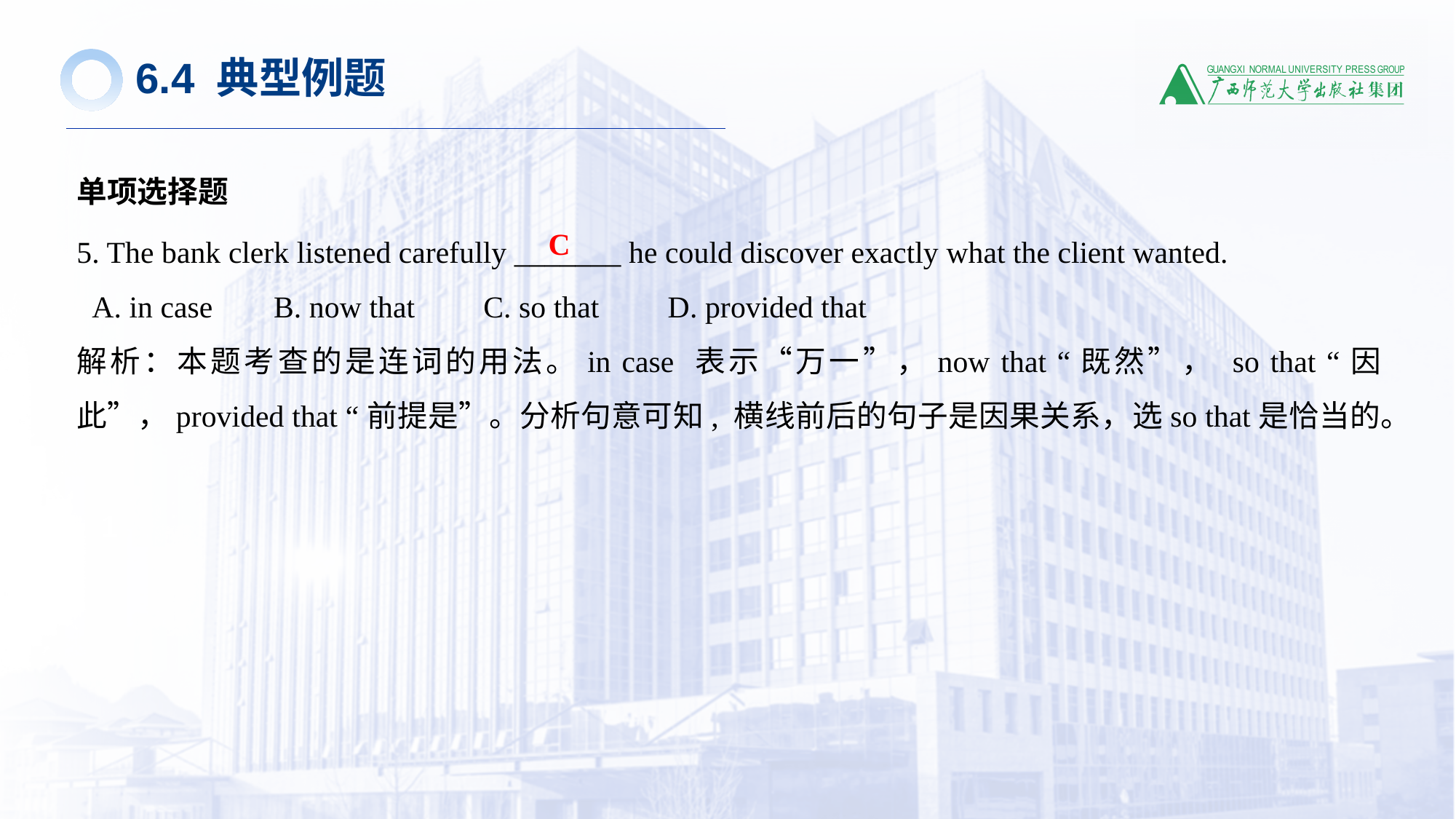

6.4 典型例题

单项选择题
5. The bank clerk listened carefully _______ he could discover exactly what the client wanted.
  A. in case        B. now that         C. so that         D. provided that
解析：本题考查的是连词的用法。in case 表示“万一”，now that “既然”， so that “因此”，provided that “前提是”。分析句意可知, 横线前后的句子是因果关系，选so that是恰当的。
C
1